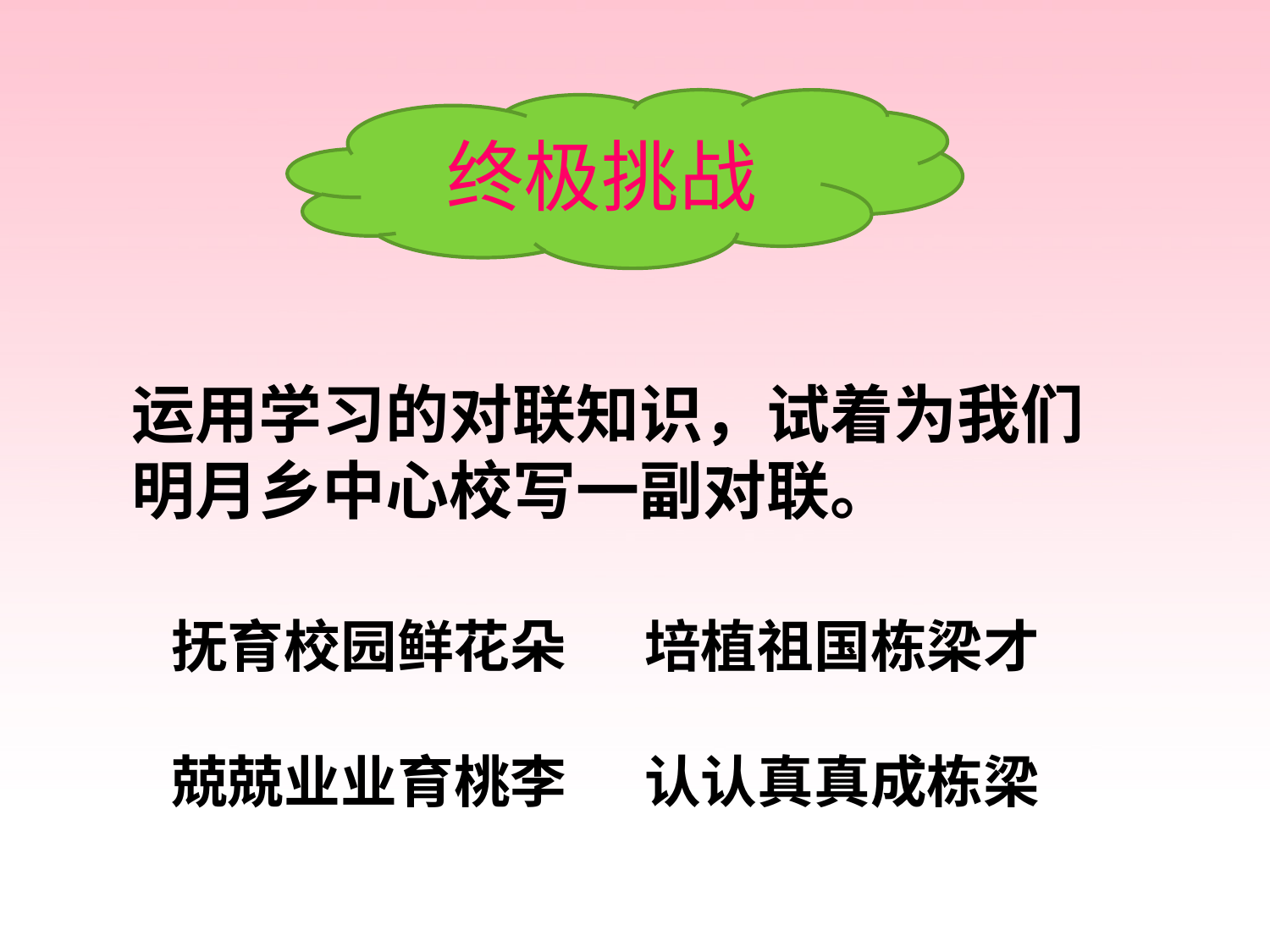

终极挑战
运用学习的对联知识，试着为我们明月乡中心校写一副对联。
抚育校园鲜花朵      培植祖国栋梁才

兢兢业业育桃李      认认真真成栋梁